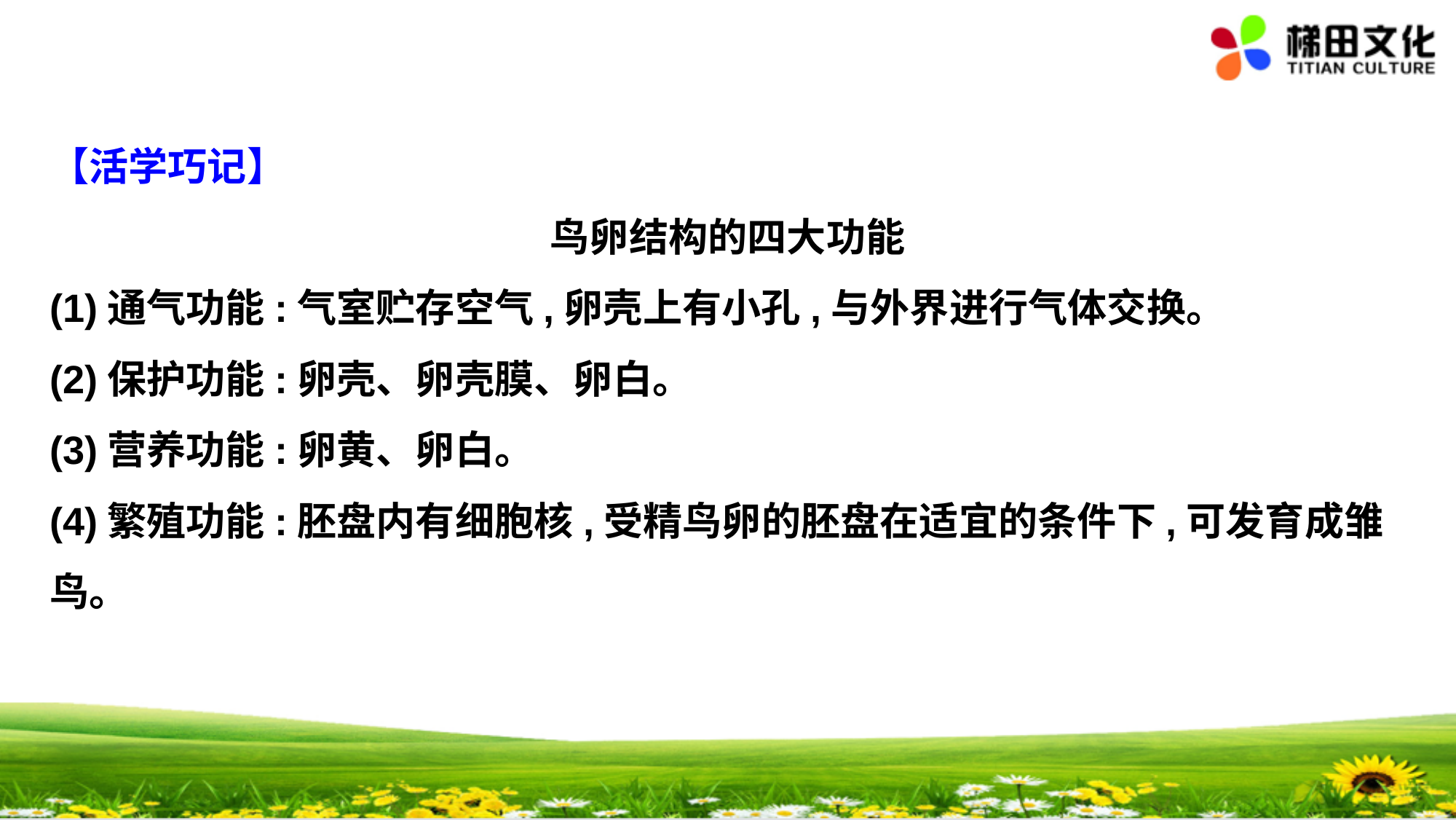

【活学巧记】
鸟卵结构的四大功能
(1)通气功能:气室贮存空气,卵壳上有小孔,与外界进行气体交换。
(2)保护功能:卵壳、卵壳膜、卵白。
(3)营养功能:卵黄、卵白。
(4)繁殖功能:胚盘内有细胞核,受精鸟卵的胚盘在适宜的条件下,可发育成雏鸟。